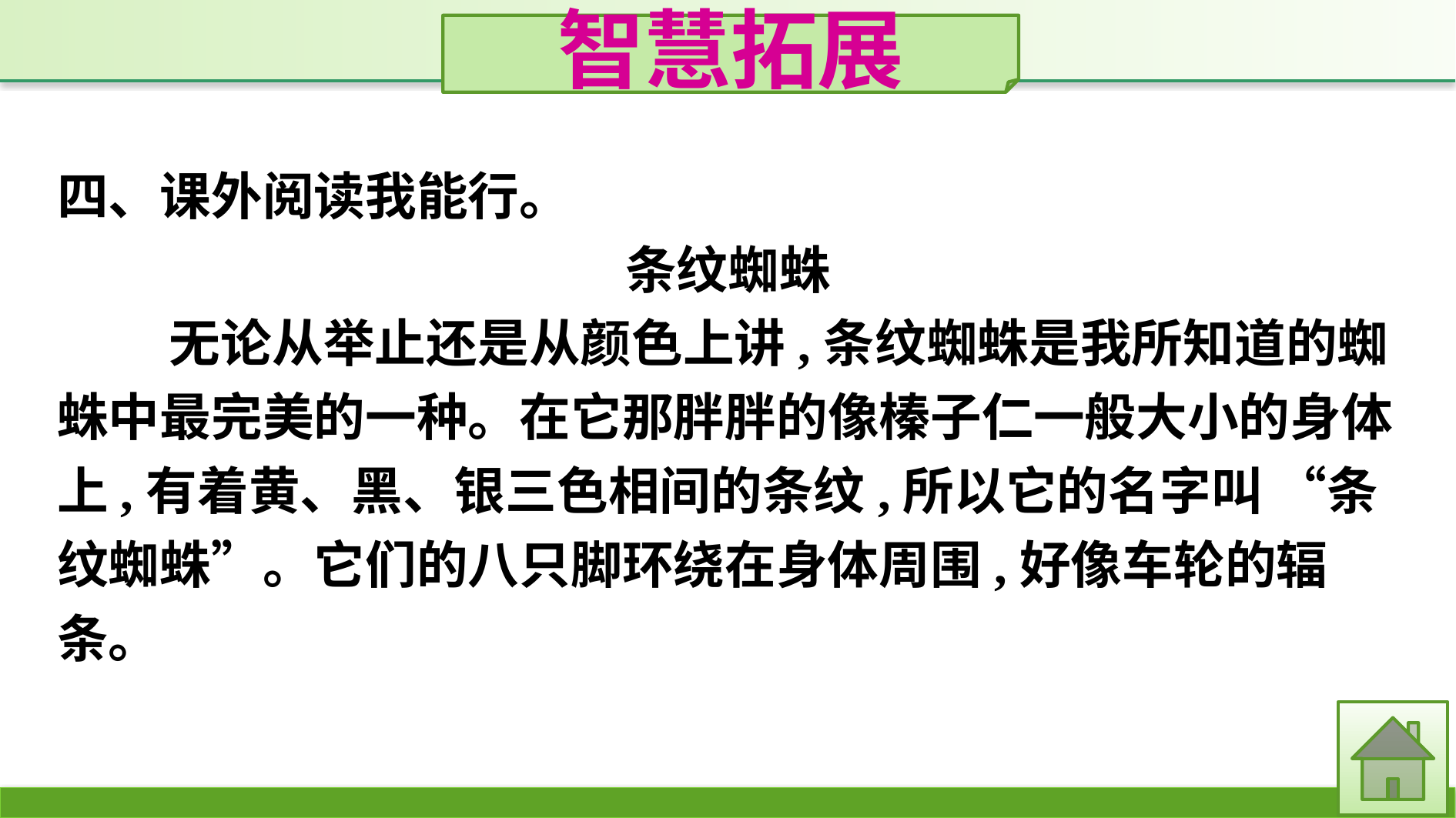

智慧拓展
四、课外阅读我能行。
条纹蜘蛛
无论从举止还是从颜色上讲,条纹蜘蛛是我所知道的蜘蛛中最完美的一种。在它那胖胖的像榛子仁一般大小的身体上,有着黄、黑、银三色相间的条纹,所以它的名字叫 “条纹蜘蛛”。它们的八只脚环绕在身体周围,好像车轮的辐条。